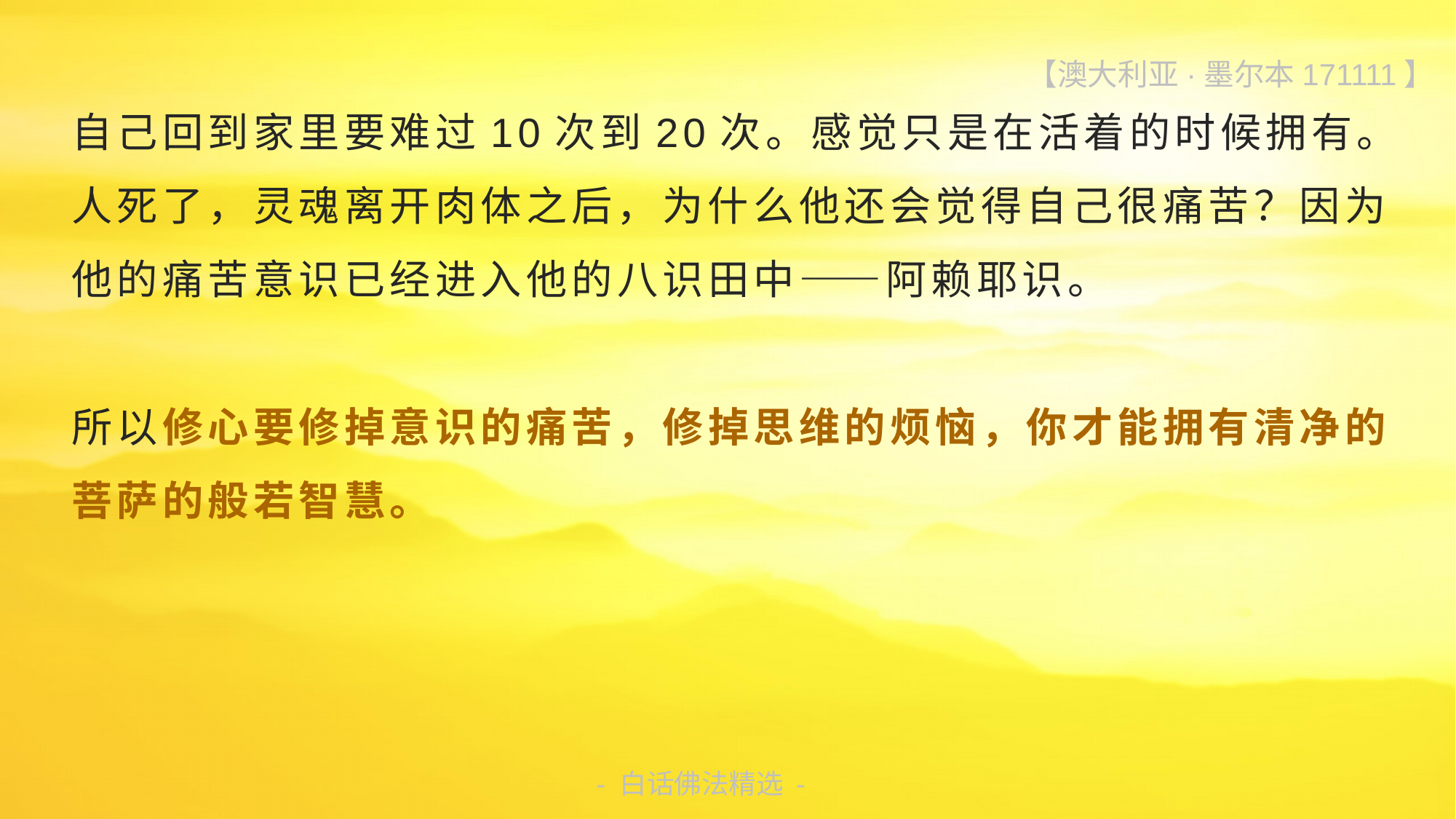

【澳大利亚·墨尔本171111】
自己回到家里要难过10次到20次。感觉只是在活着的时候拥有。人死了，灵魂离开肉体之后，为什么他还会觉得自己很痛苦？因为他的痛苦意识已经进入他的八识田中——阿赖耶识。

所以修心要修掉意识的痛苦，修掉思维的烦恼，你才能拥有清净的菩萨的般若智慧。

- 白话佛法精选 -